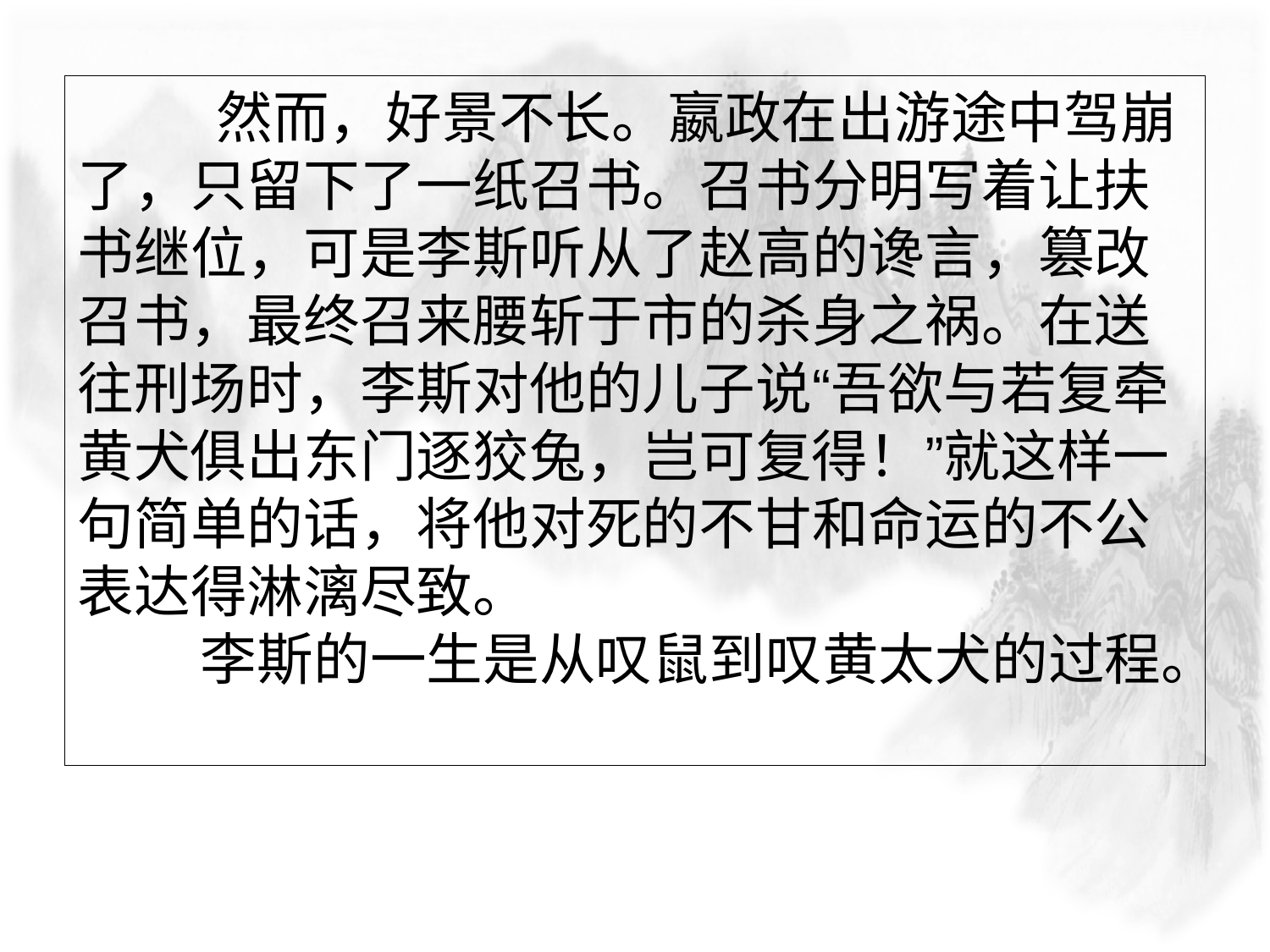

然而，好景不长。嬴政在出游途中驾崩了，只留下了一纸召书。召书分明写着让扶书继位，可是李斯听从了赵高的谗言，篡改召书，最终召来腰斩于市的杀身之祸。在送往刑场时，李斯对他的儿子说“吾欲与若复牵黄犬俱出东门逐狡兔，岂可复得！”就这样一句简单的话，将他对死的不甘和命运的不公表达得淋漓尽致。
       李斯的一生是从叹鼠到叹黄太犬的过程。